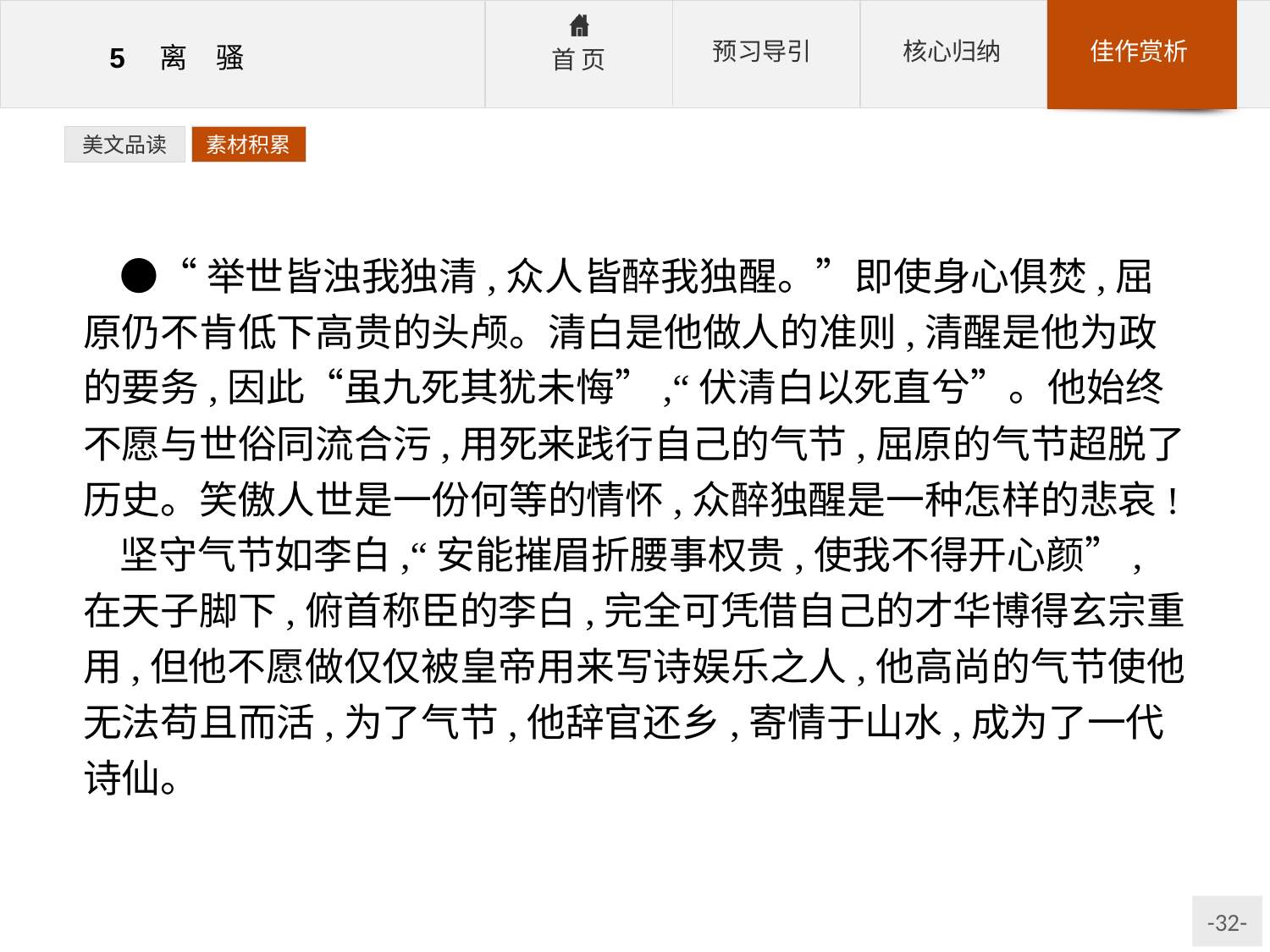

美文品读
素材积累
●“举世皆浊我独清,众人皆醉我独醒。”即使身心俱焚,屈原仍不肯低下高贵的头颅。清白是他做人的准则,清醒是他为政的要务,因此“虽九死其犹未悔”,“伏清白以死直兮”。他始终不愿与世俗同流合污,用死来践行自己的气节,屈原的气节超脱了历史。笑傲人世是一份何等的情怀,众醉独醒是一种怎样的悲哀!
坚守气节如李白,“安能摧眉折腰事权贵,使我不得开心颜”,在天子脚下,俯首称臣的李白,完全可凭借自己的才华博得玄宗重用,但他不愿做仅仅被皇帝用来写诗娱乐之人,他高尚的气节使他无法苟且而活,为了气节,他辞官还乡,寄情于山水,成为了一代诗仙。